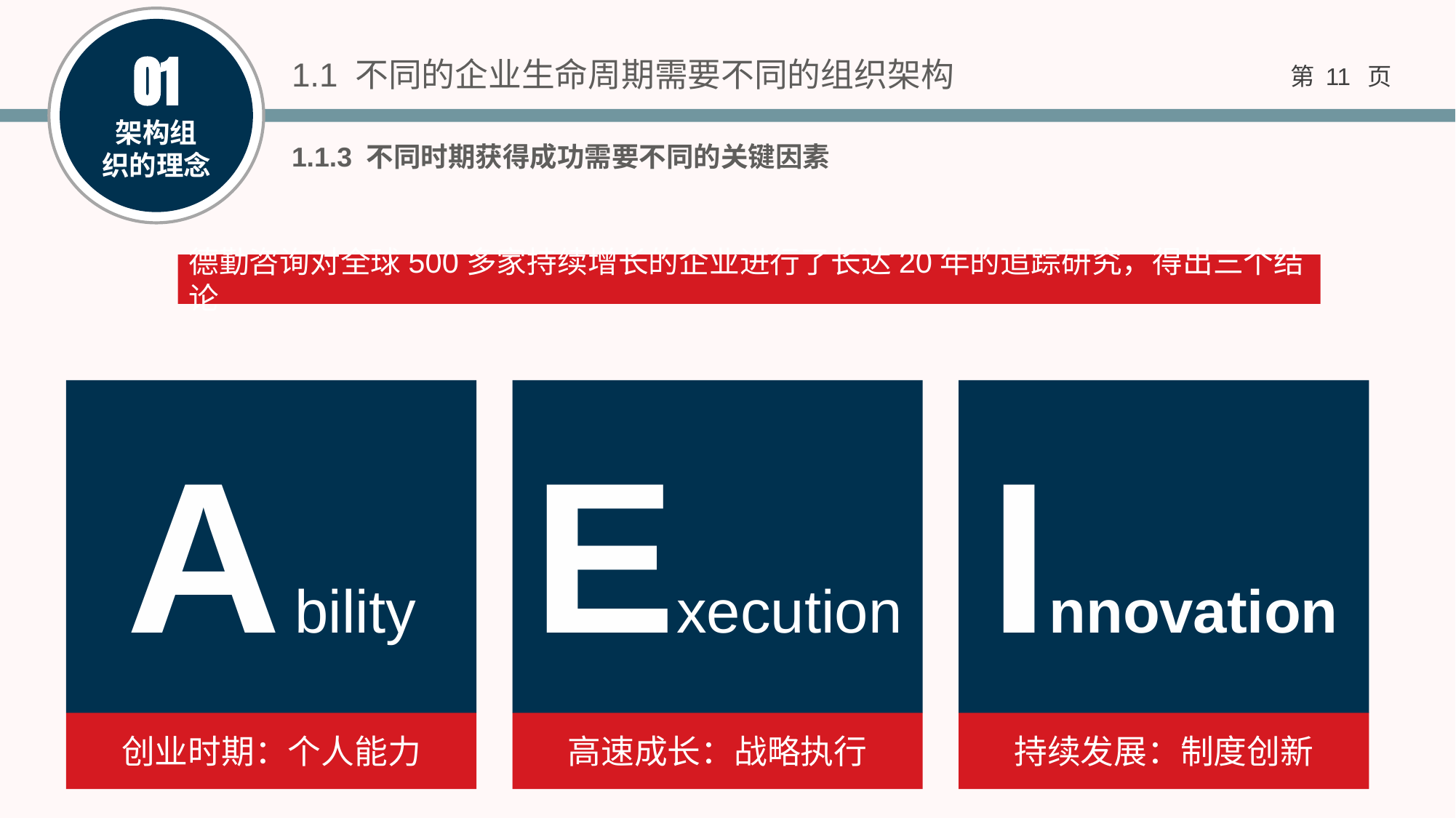

1.1 不同的企业生命周期需要不同的组织架构
1.1.3 不同时期获得成功需要不同的关键因素

德勤咨询对全球500多家持续增长的企业进行了长达20年的追踪研究，得出三个结论
A bility
创业时期：个人能力
Execution
高速成长：战略执行
Innovation
持续发展：制度创新